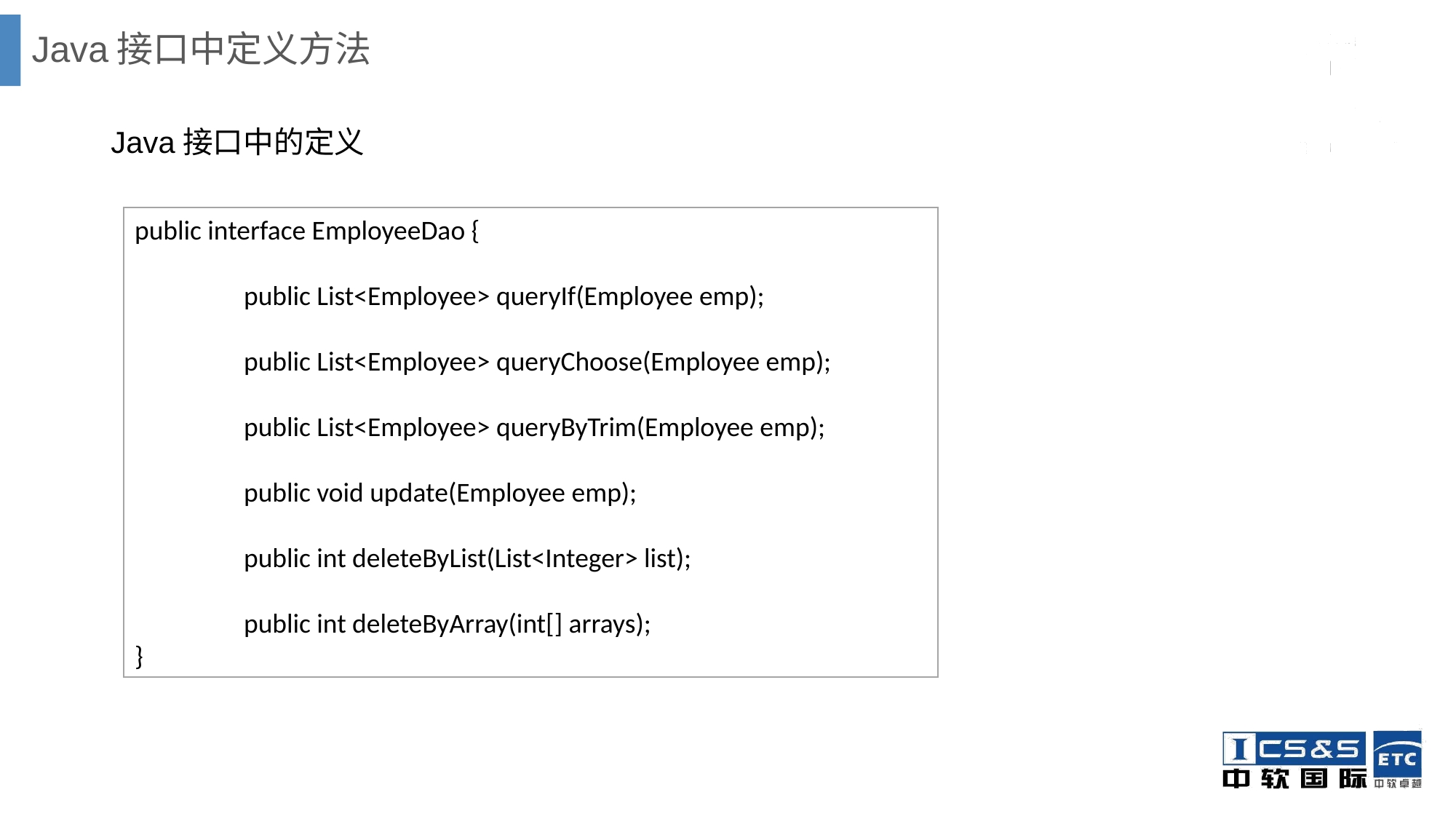

# Java接口中定义方法
Java接口中的定义
public interface EmployeeDao {

	public List<Employee> queryIf(Employee emp);

	public List<Employee> queryChoose(Employee emp);

	public List<Employee> queryByTrim(Employee emp);

	public void update(Employee emp);

	public int deleteByList(List<Integer> list);

	public int deleteByArray(int[] arrays);
}